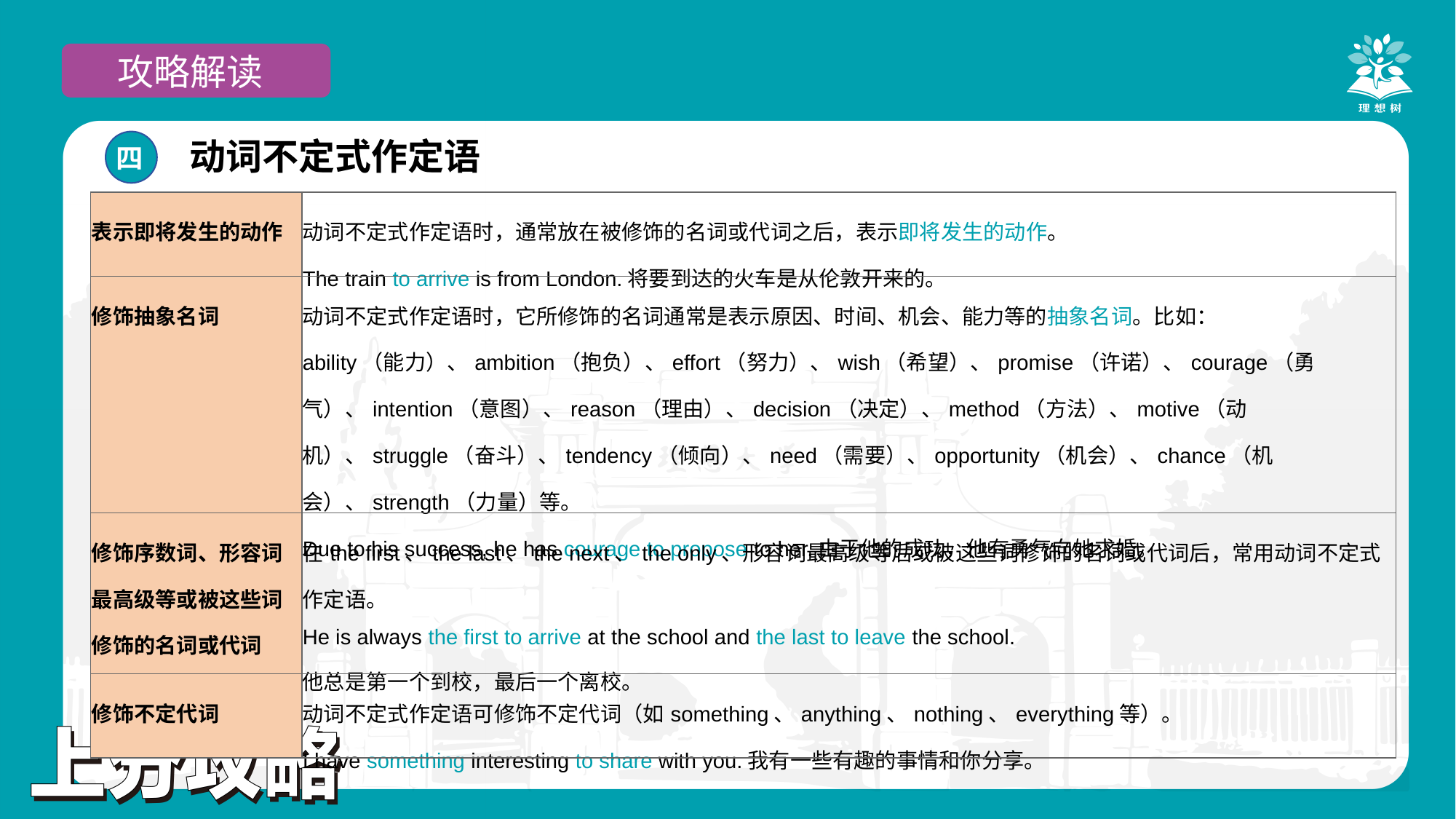

攻略解读
动词不定式作定语

四
| 表示即将发生的动作 | 动词不定式作定语时，通常放在被修饰的名词或代词之后，表示即将发生的动作。 The train to arrive is from London.将要到达的火车是从伦敦开来的。 |
| --- | --- |
| 修饰抽象名词 | 动词不定式作定语时，它所修饰的名词通常是表示原因、时间、机会、能力等的抽象名词。比如： ability（能力）、ambition（抱负）、effort（努力）、wish（希望）、promise（许诺）、courage（勇气）、intention（意图）、reason（理由）、decision（决定）、method（方法）、motive（动机）、struggle（奋斗）、tendency（倾向）、need（需要）、opportunity（机会）、chance（机会）、strength（力量）等。 Due to his success, he has courage to propose to her.由于他的成功，他有勇气向她求婚。 |
| 修饰序数词、形容词最高级等或被这些词修饰的名词或代词 | 在the first、the last、the next、the only、形容词最高级等后或被这些词修饰的名词或代词后，常用动词不定式作定语。 He is always the first to arrive at the school and the last to leave the school. 他总是第一个到校，最后一个离校。 |
| 修饰不定代词 | 动词不定式作定语可修饰不定代词（如something、anything、nothing、everything等）。 I have something interesting to share with you.我有一些有趣的事情和你分享。 |